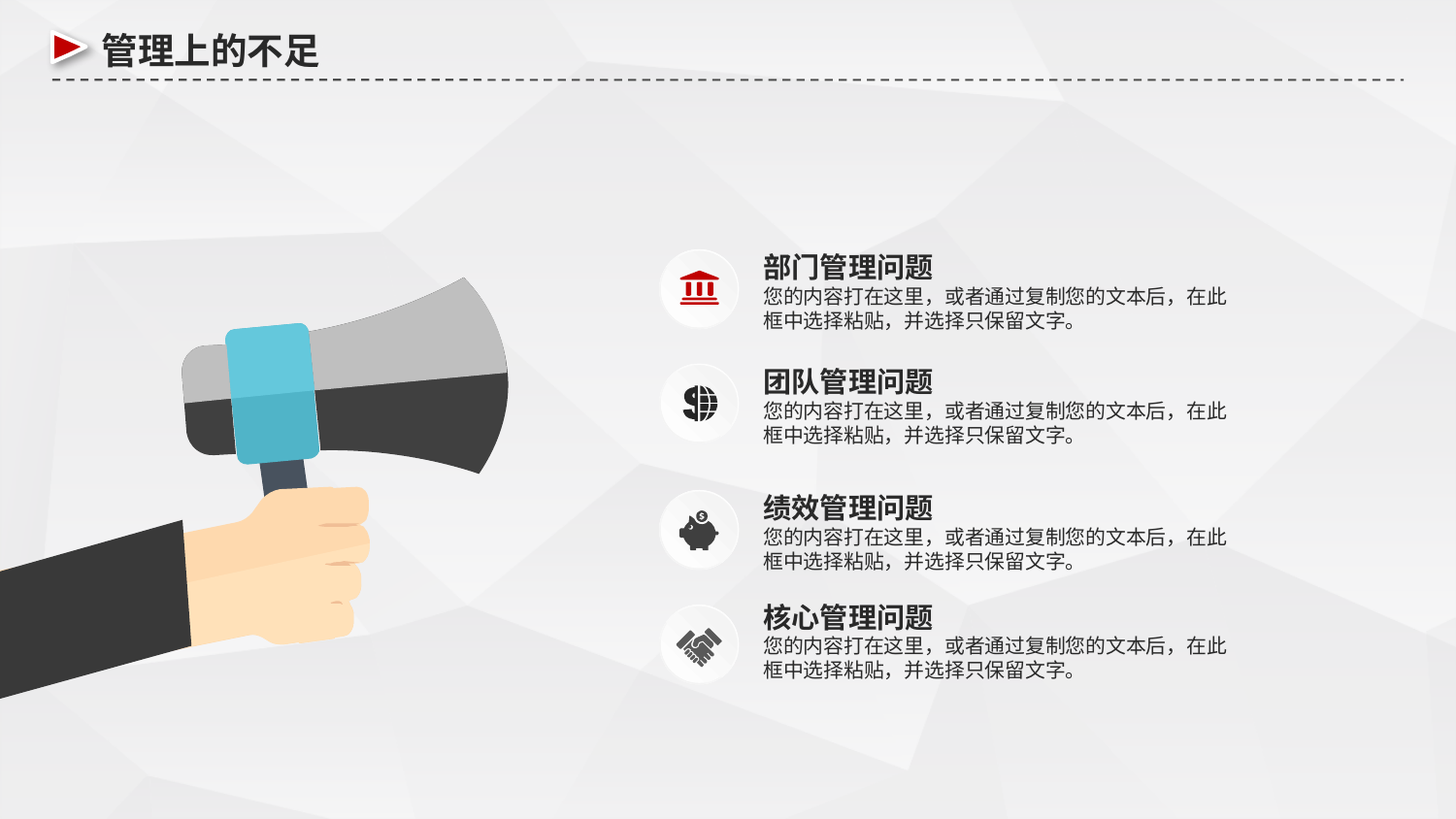

管理上的不足

部门管理问题
您的内容打在这里，或者通过复制您的文本后，在此框中选择粘贴，并选择只保留文字。

团队管理问题
您的内容打在这里，或者通过复制您的文本后，在此框中选择粘贴，并选择只保留文字。

绩效管理问题
您的内容打在这里，或者通过复制您的文本后，在此框中选择粘贴，并选择只保留文字。

核心管理问题
您的内容打在这里，或者通过复制您的文本后，在此框中选择粘贴，并选择只保留文字。